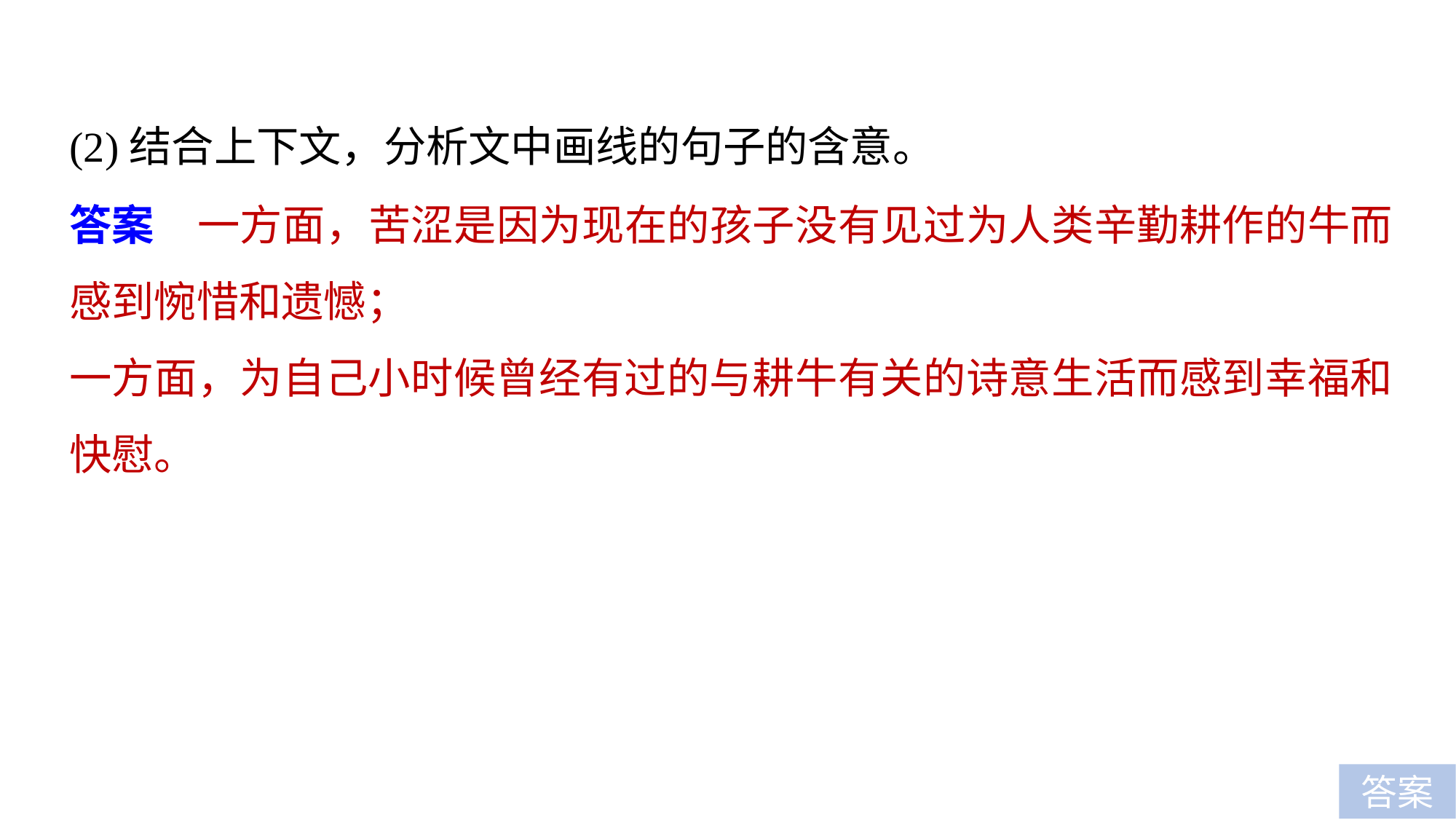

(2)结合上下文，分析文中画线的句子的含意。
答案　一方面，苦涩是因为现在的孩子没有见过为人类辛勤耕作的牛而感到惋惜和遗憾；
一方面，为自己小时候曾经有过的与耕牛有关的诗意生活而感到幸福和快慰。
答案